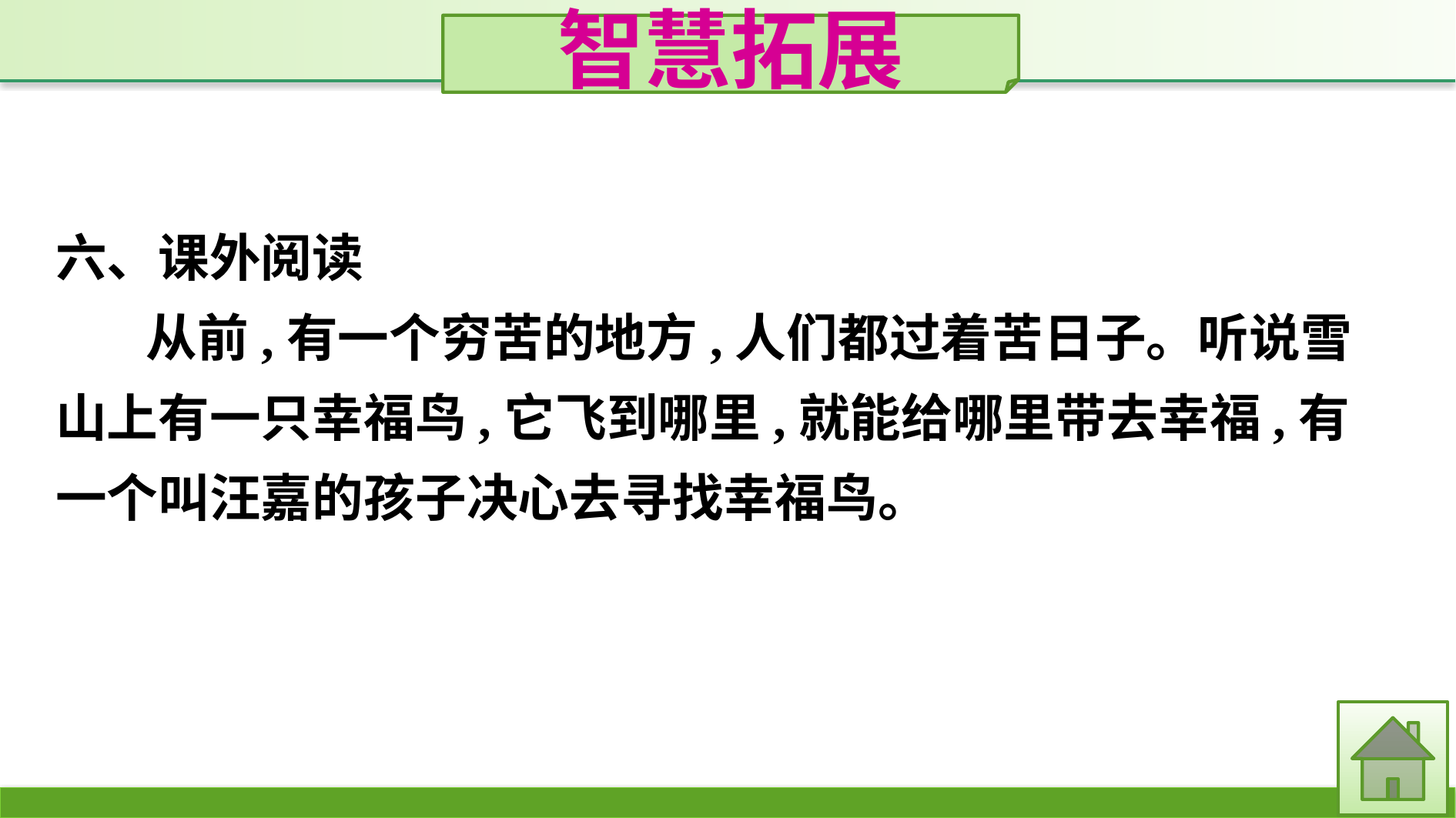

智慧拓展
六、课外阅读
从前,有一个穷苦的地方,人们都过着苦日子。听说雪山上有一只幸福鸟,它飞到哪里,就能给哪里带去幸福,有一个叫汪嘉的孩子决心去寻找幸福鸟。